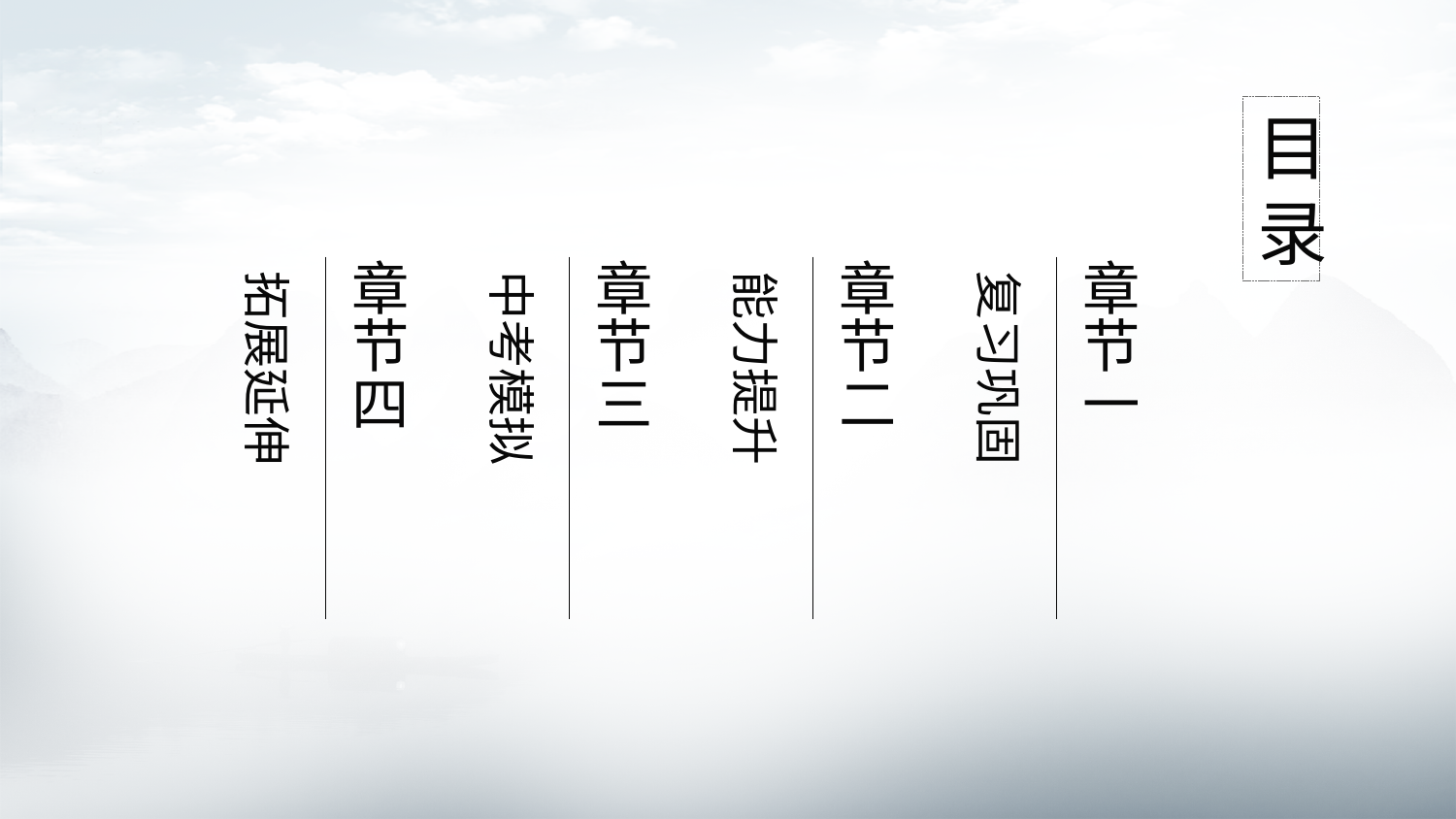

目录
拓展延伸
中考模拟
能力提升
复习巩固
章节四
章节三
章节二
章节一